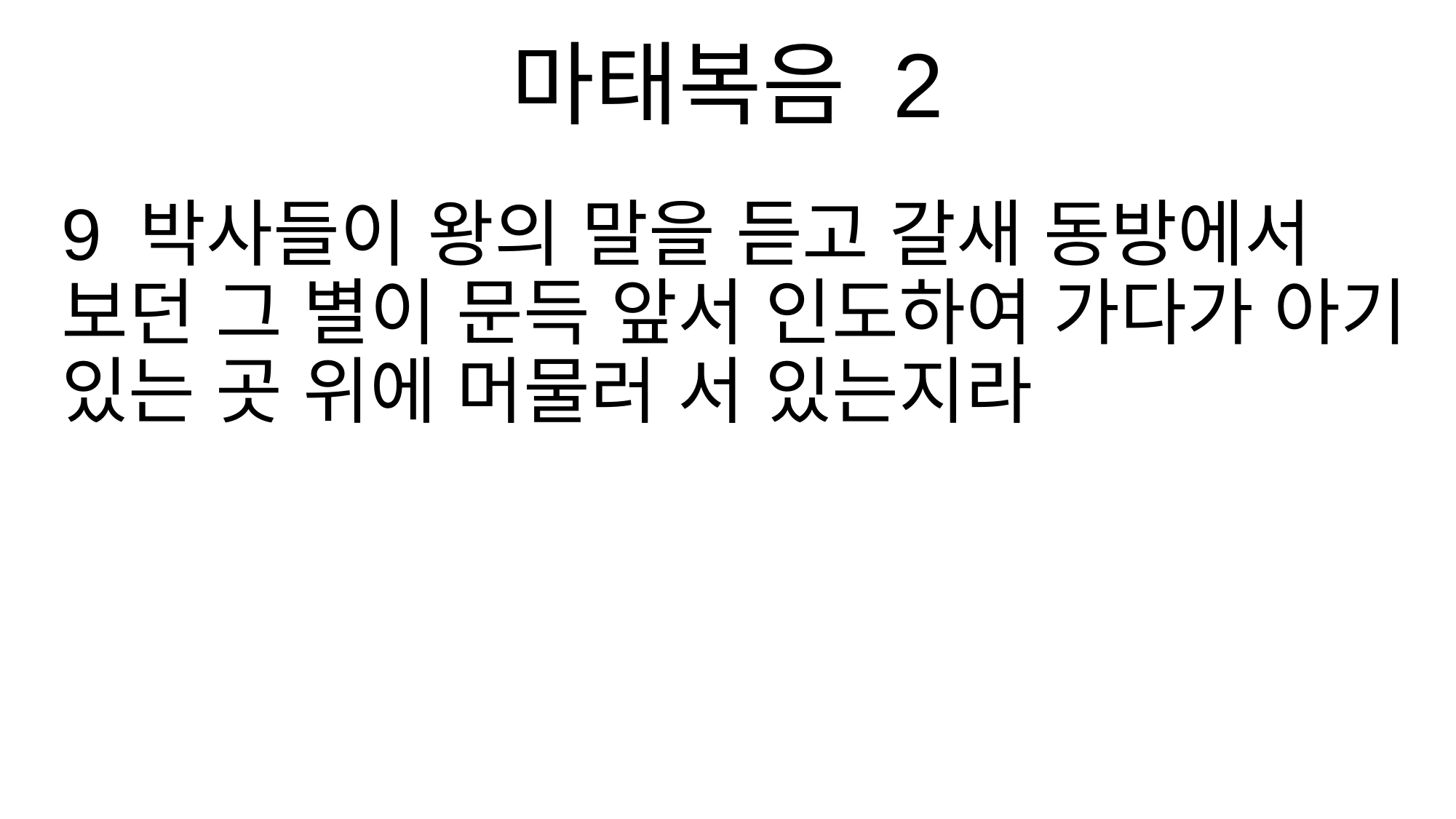

마태복음 2
9 박사들이 왕의 말을 듣고 갈새 동방에서 보던 그 별이 문득 앞서 인도하여 가다가 아기 있는 곳 위에 머물러 서 있는지라